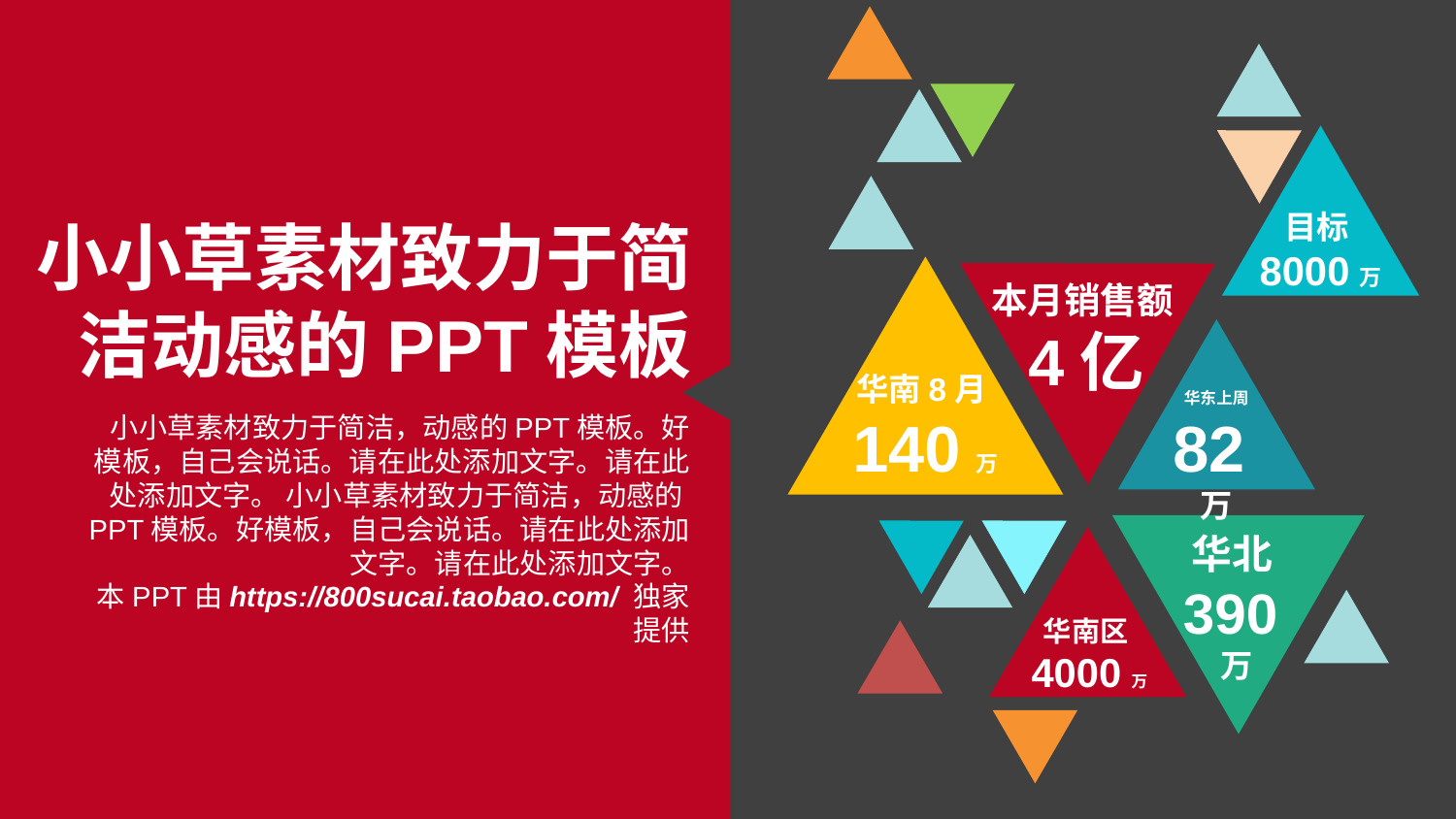

目标8000万
小小草素材致力于简洁动感的PPT模板

本月销售额4亿

华南8月140万
华东上周
82万
 小小草素材致力于简洁，动感的PPT模板。好模板，自己会说话。请在此处添加文字。请在此处添加文字。 小小草素材致力于简洁，动感的PPT模板。好模板，自己会说话。请在此处添加文字。请在此处添加文字。
本PPT由https://800sucai.taobao.com/ 独家提供

华北390万

华南区4000万